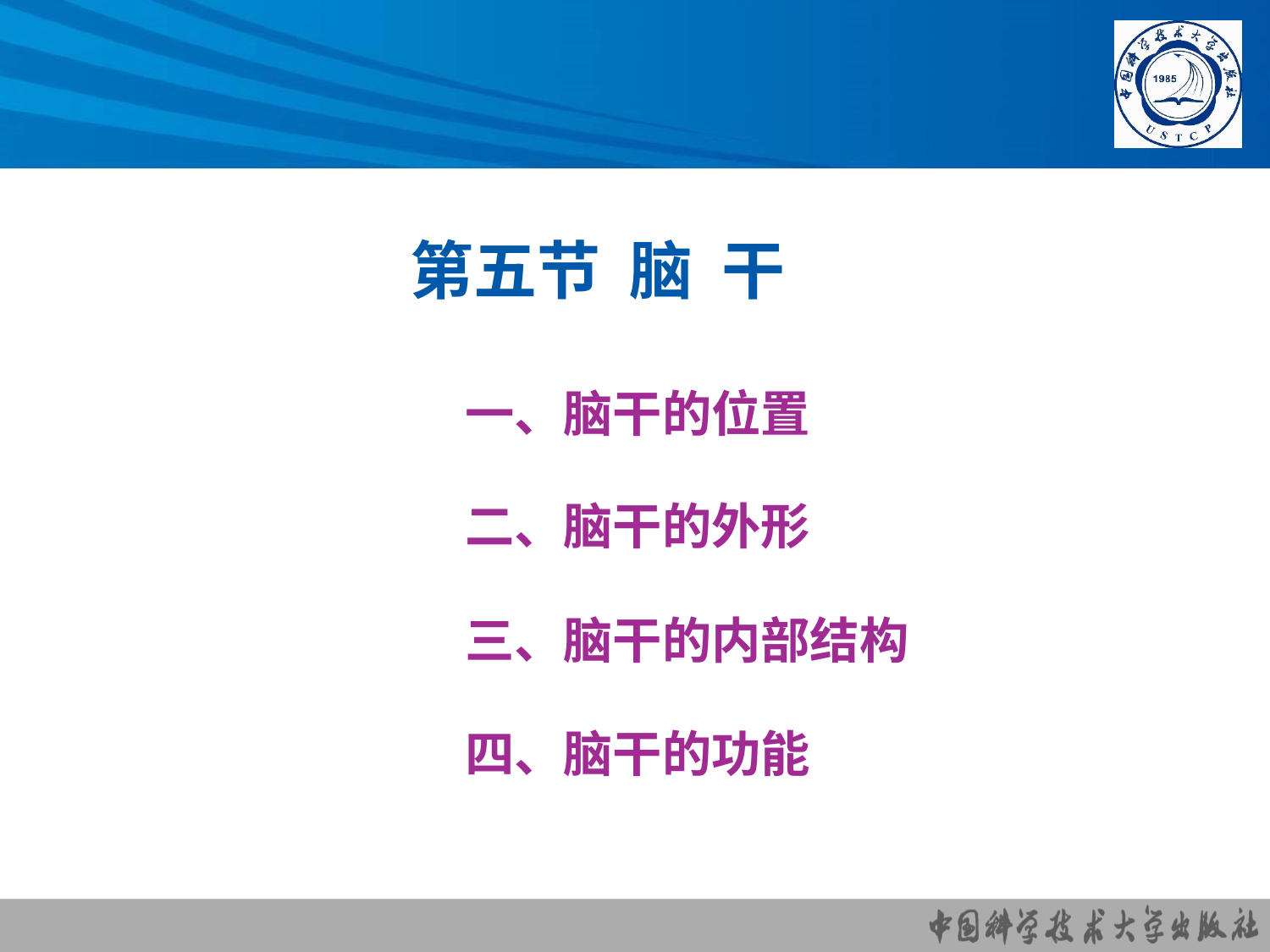

# 第五节  脑  干
一、脑干的位置
二、脑干的外形
三、脑干的内部结构
四、脑干的功能